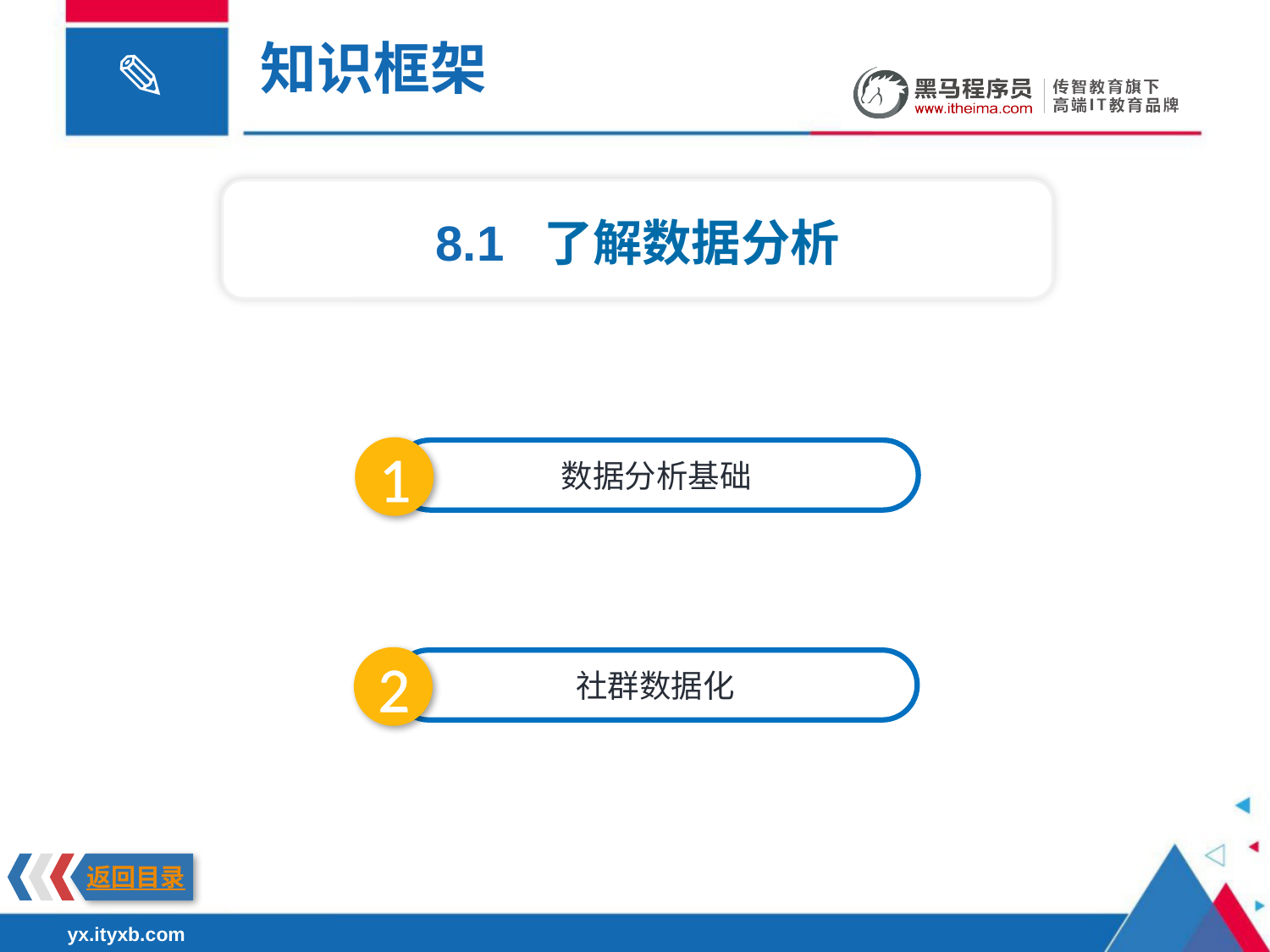

知识框架

8.1  了解数据分析
1
数据分析基础
2
社群数据化

返回目录